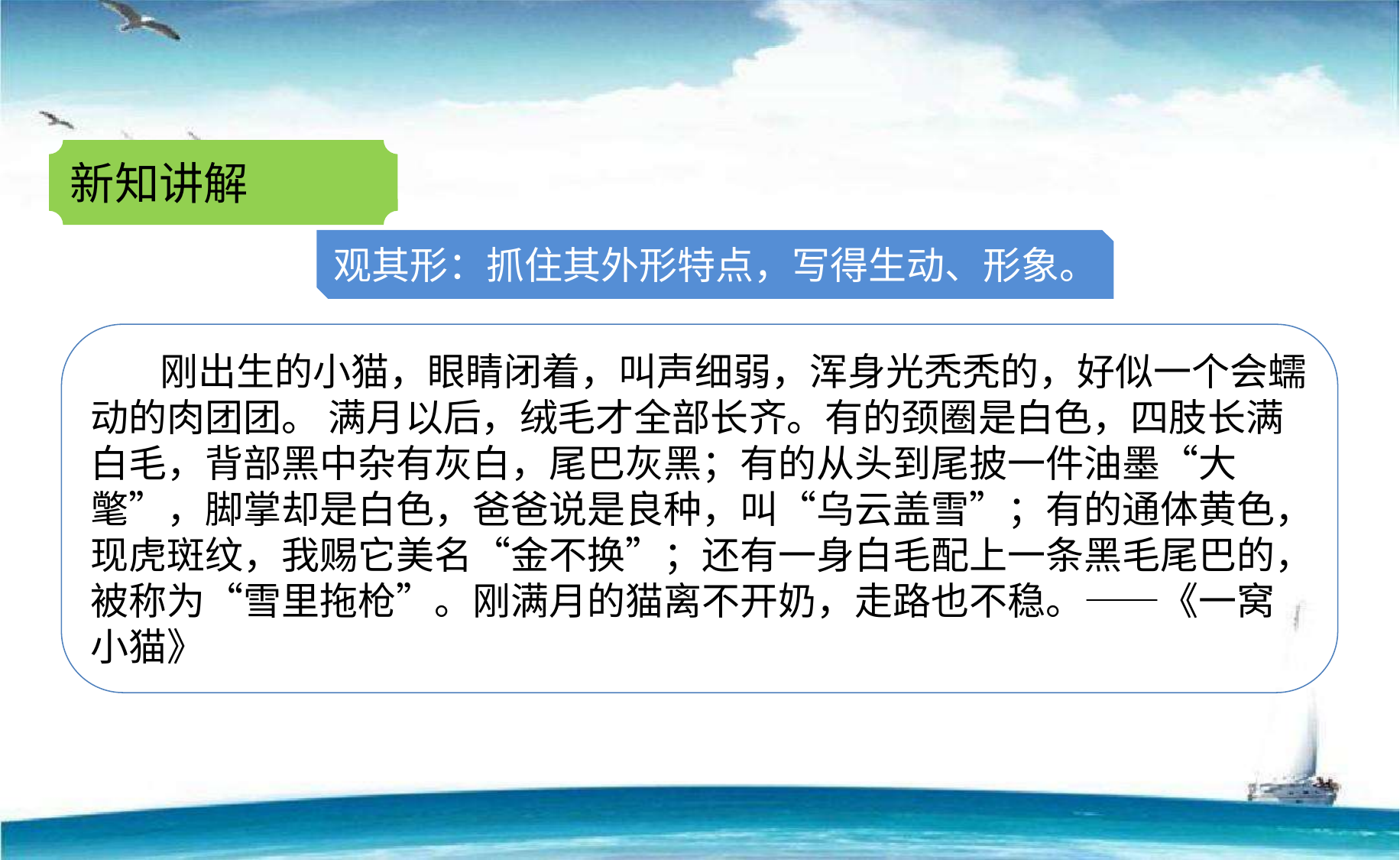

新知讲解

观其形：抓住其外形特点，写得生动、形象。
       刚出生的小猫，眼睛闭着，叫声细弱，浑身光秃秃的，好似一个会蠕动的肉团团。 满月以后，绒毛才全部长齐。有的颈圈是白色，四肢长满白毛，背部黑中杂有灰白，尾巴灰黑；有的从头到尾披一件油墨“大氅”，脚掌却是白色，爸爸说是良种，叫“乌云盖雪”；有的通体黄色，现虎斑纹，我赐它美名“金不换”；还有一身白毛配上一条黑毛尾巴的，被称为“雪里拖枪”。刚满月的猫离不开奶，走路也不稳。——《一窝小猫》